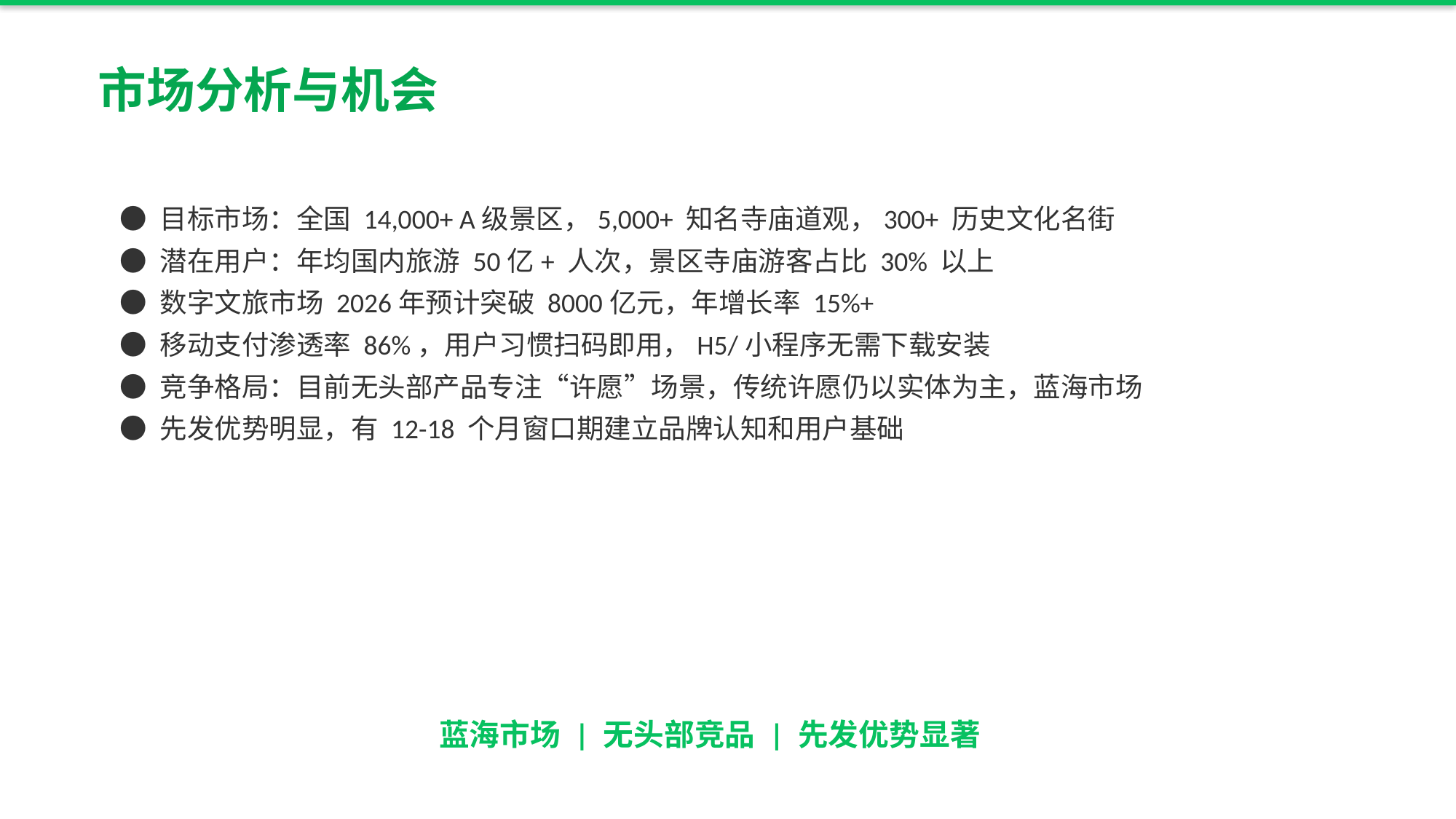

市场分析与机会
● 目标市场：全国 14,000+ A级景区，5,000+ 知名寺庙道观，300+ 历史文化名街
● 潜在用户：年均国内旅游 50亿+ 人次，景区寺庙游客占比 30% 以上
● 数字文旅市场 2026年预计突破 8000亿元，年增长率 15%+
● 移动支付渗透率 86%，用户习惯扫码即用，H5/小程序无需下载安装
● 竞争格局：目前无头部产品专注“许愿”场景，传统许愿仍以实体为主，蓝海市场
● 先发优势明显，有 12-18 个月窗口期建立品牌认知和用户基础
蓝海市场 | 无头部竞品 | 先发优势显著